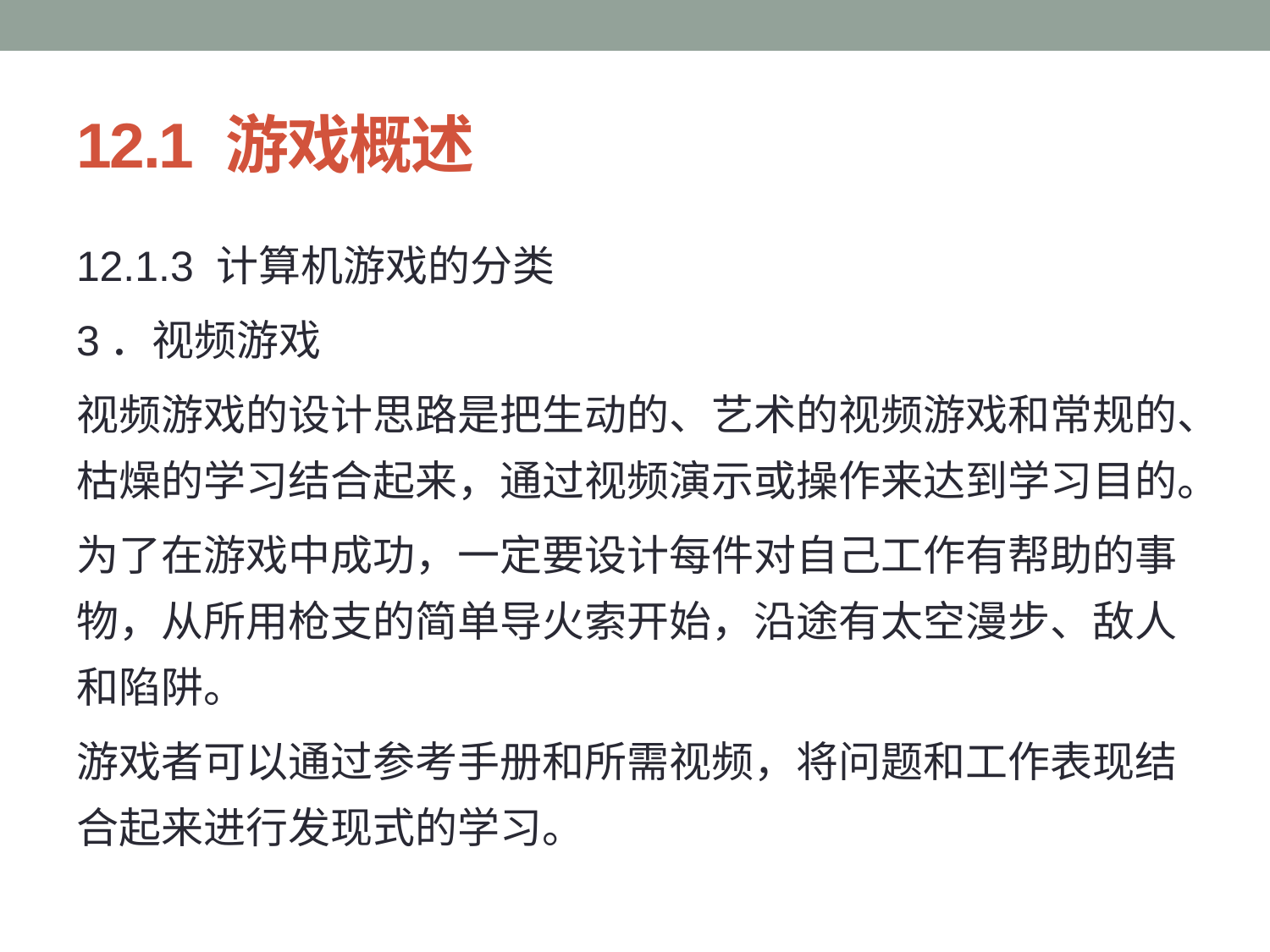

# 12.1 游戏概述
12.1.3 计算机游戏的分类
3．视频游戏
视频游戏的设计思路是把生动的、艺术的视频游戏和常规的、枯燥的学习结合起来，通过视频演示或操作来达到学习目的。
为了在游戏中成功，一定要设计每件对自己工作有帮助的事物，从所用枪支的简单导火索开始，沿途有太空漫步、敌人和陷阱。
游戏者可以通过参考手册和所需视频，将问题和工作表现结合起来进行发现式的学习。